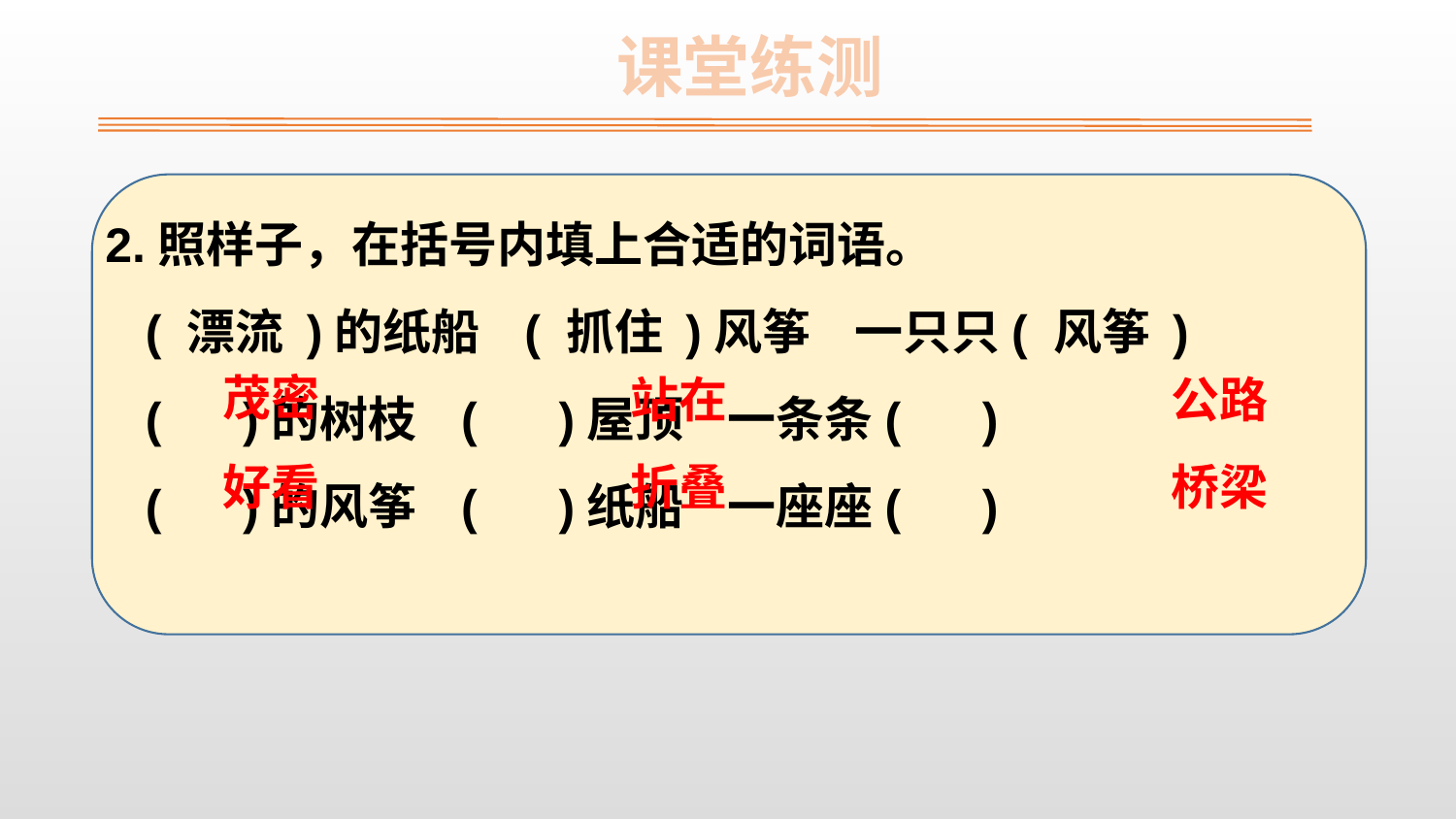

课堂练测

 2.照样子，在括号内填上合适的词语。
( 漂流 )的纸船   ( 抓住 )风筝    一只只( 风筝 )
(      )的树枝   (      )屋顶    一条条(      )
(      )的风筝   (      )纸船    一座座(      )
茂密
 站在
公路
好看
 折叠
桥梁